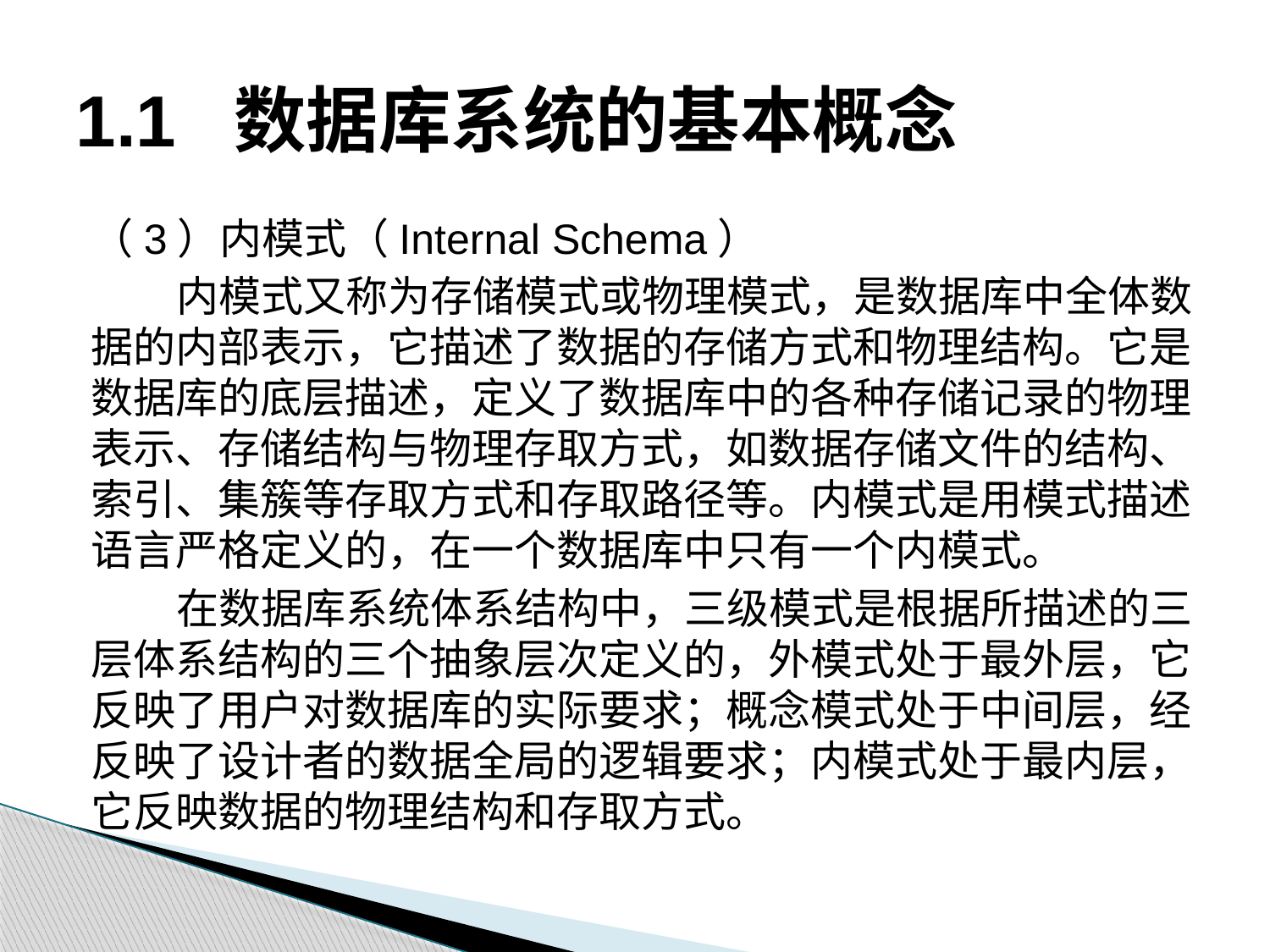

# 1.1  数据库系统的基本概念
（3）内模式（Internal Schema）
内模式又称为存储模式或物理模式，是数据库中全体数据的内部表示，它描述了数据的存储方式和物理结构。它是数据库的底层描述，定义了数据库中的各种存储记录的物理表示、存储结构与物理存取方式，如数据存储文件的结构、索引、集簇等存取方式和存取路径等。内模式是用模式描述语言严格定义的，在一个数据库中只有一个内模式。
在数据库系统体系结构中，三级模式是根据所描述的三层体系结构的三个抽象层次定义的，外模式处于最外层，它反映了用户对数据库的实际要求；概念模式处于中间层，经反映了设计者的数据全局的逻辑要求；内模式处于最内层，它反映数据的物理结构和存取方式。